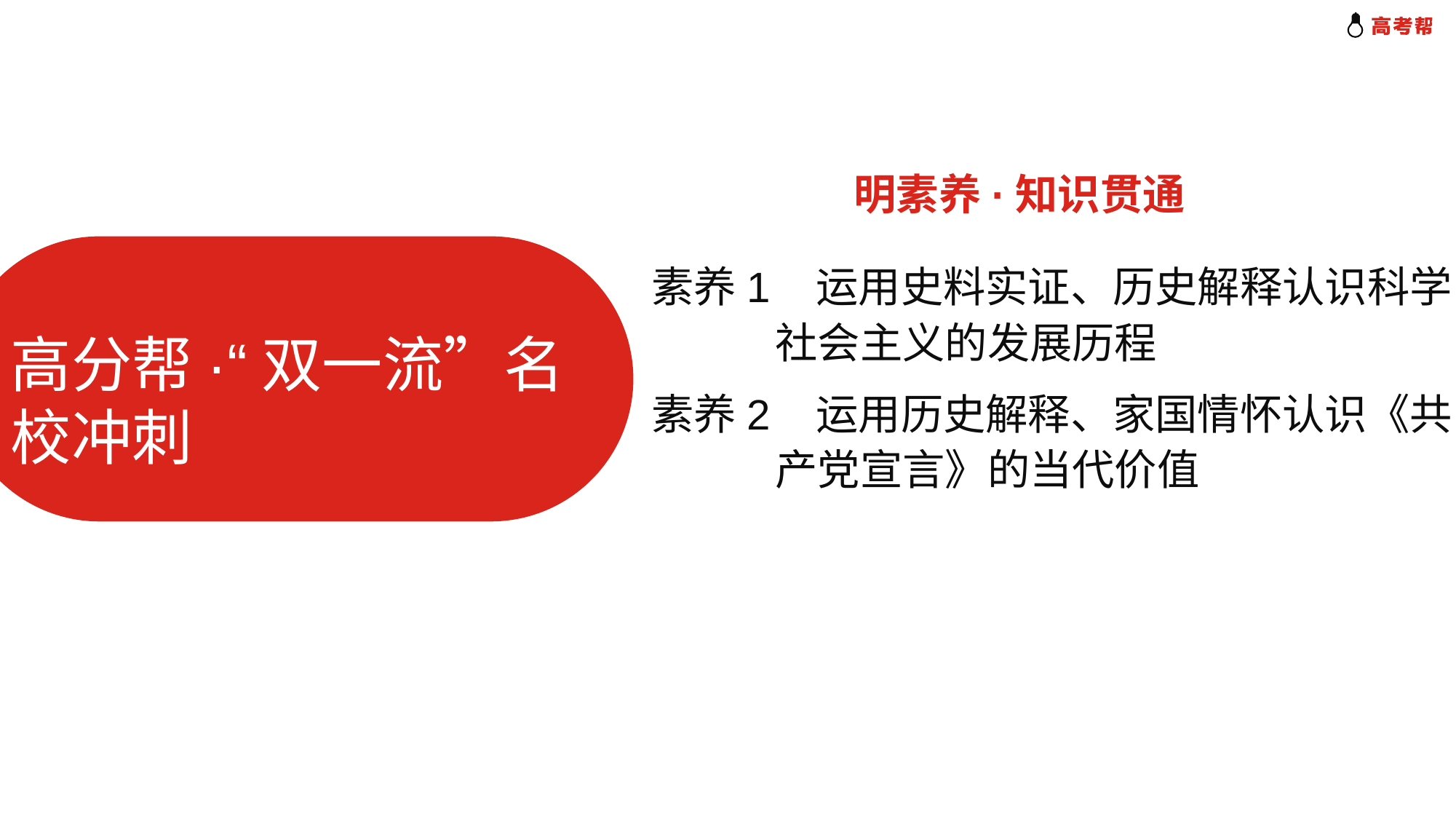

明素养·知识贯通
素养1   运用史料实证、历史解释认识科学
            社会主义的发展历程
高分帮·“双一流”名校冲刺
素养2   运用历史解释、家国情怀认识《共
            产党宣言》的当代价值